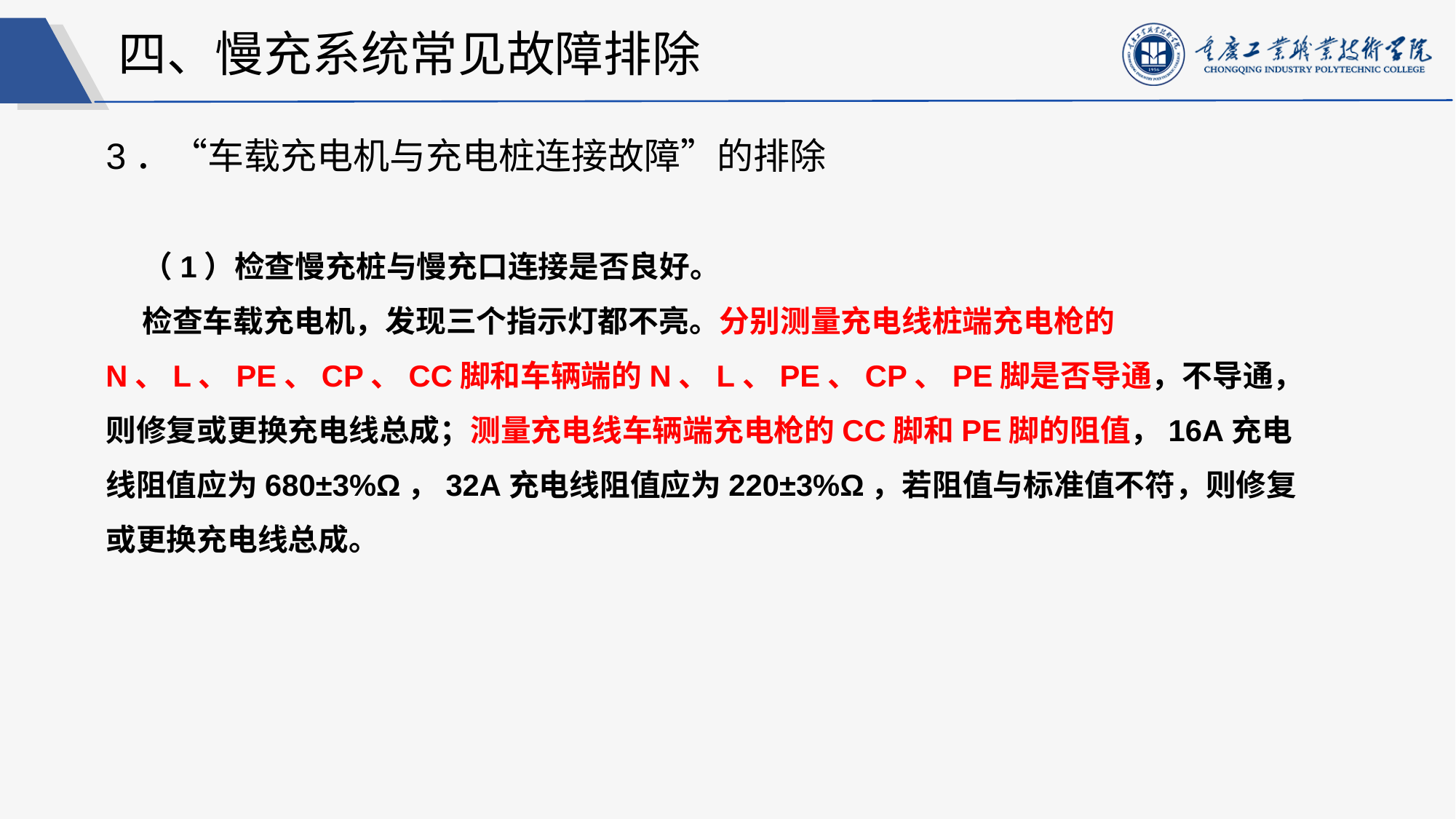

四、慢充系统常见故障排除
3．“车载充电机与充电桩连接故障”的排除
（1）检查慢充桩与慢充口连接是否良好。
检查车载充电机，发现三个指示灯都不亮。分别测量充电线桩端充电枪的N、L、PE、CP、CC脚和车辆端的N、L、PE、CP、PE脚是否导通，不导通，则修复或更换充电线总成；测量充电线车辆端充电枪的CC脚和PE脚的阻值，16A充电线阻值应为680±3%Ω，32A充电线阻值应为220±3%Ω，若阻值与标准值不符，则修复或更换充电线总成。